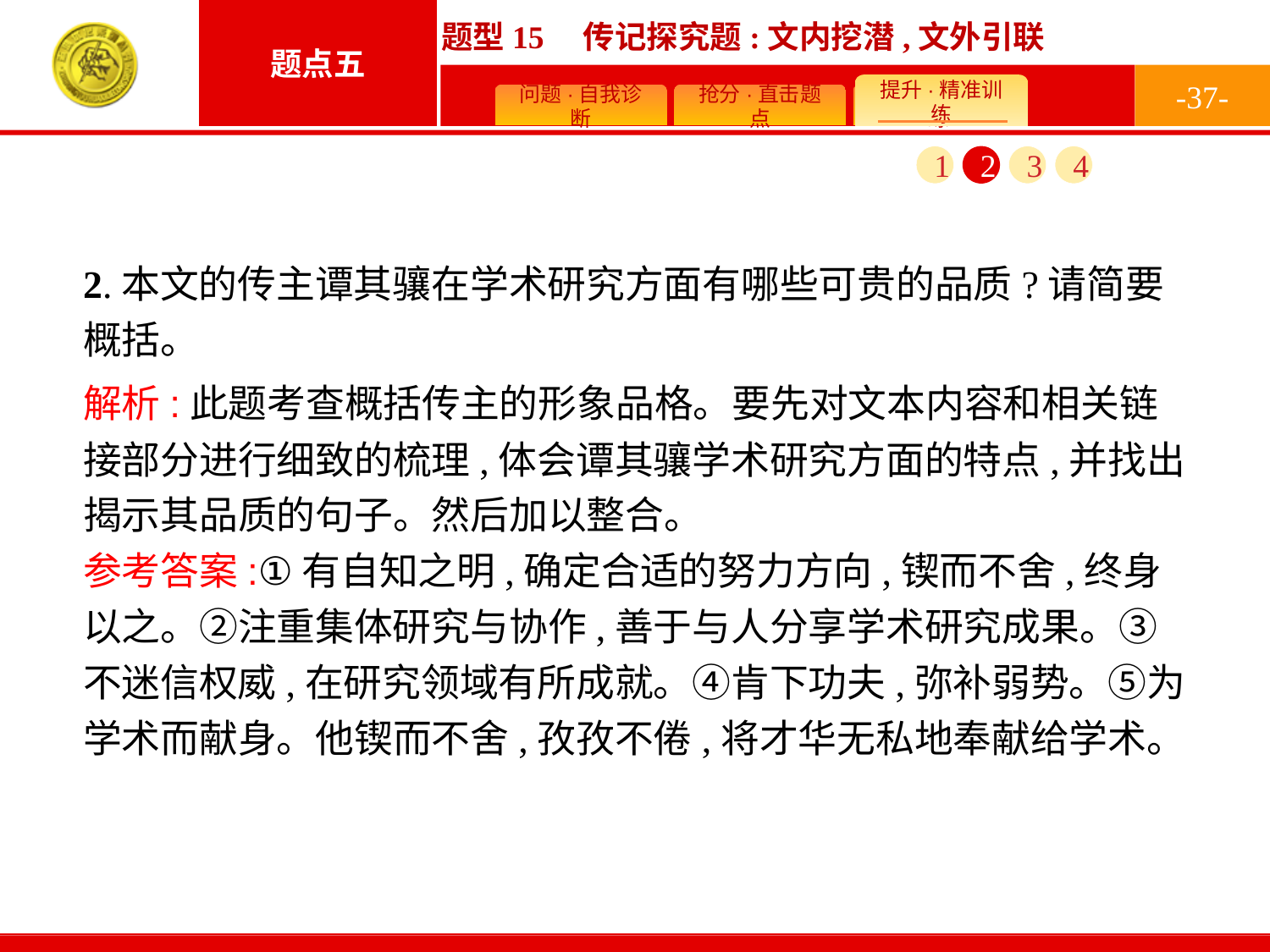

-37-
1
2
3
4
2.本文的传主谭其骧在学术研究方面有哪些可贵的品质?请简要概括。
解析:此题考查概括传主的形象品格。要先对文本内容和相关链接部分进行细致的梳理,体会谭其骧学术研究方面的特点,并找出揭示其品质的句子。然后加以整合。
参考答案:①有自知之明,确定合适的努力方向,锲而不舍,终身以之。②注重集体研究与协作,善于与人分享学术研究成果。③不迷信权威,在研究领域有所成就。④肯下功夫,弥补弱势。⑤为学术而献身。他锲而不舍,孜孜不倦,将才华无私地奉献给学术。